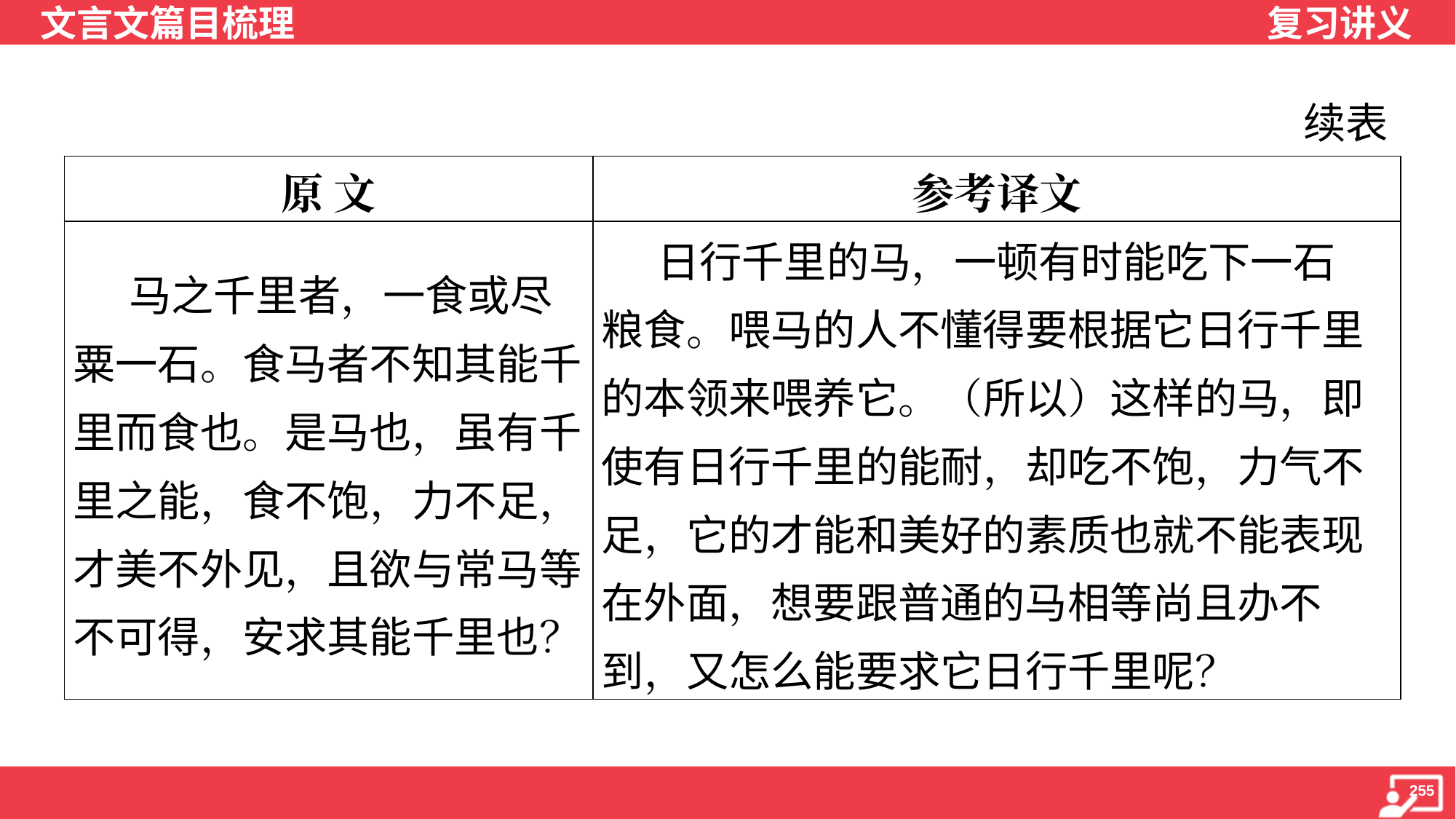

续表
| 原 文 | 参考译文 |
| --- | --- |
| 马之千里者，一食或尽粟一石。食马者不知其能千里而食也。是马也，虽有千里之能，食不饱，力不足，才美不外见，且欲与常马等不可得，安求其能千里也？ | 日行千里的马，一顿有时能吃下一石 粮食。喂马的人不懂得要根据它日行千里 的本领来喂养它。（所以）这样的马，即 使有日行千里的能耐，却吃不饱，力气不 足，它的才能和美好的素质也就不能表现 在外面，想要跟普通的马相等尚且办不 到，又怎么能要求它日行千里呢？ |